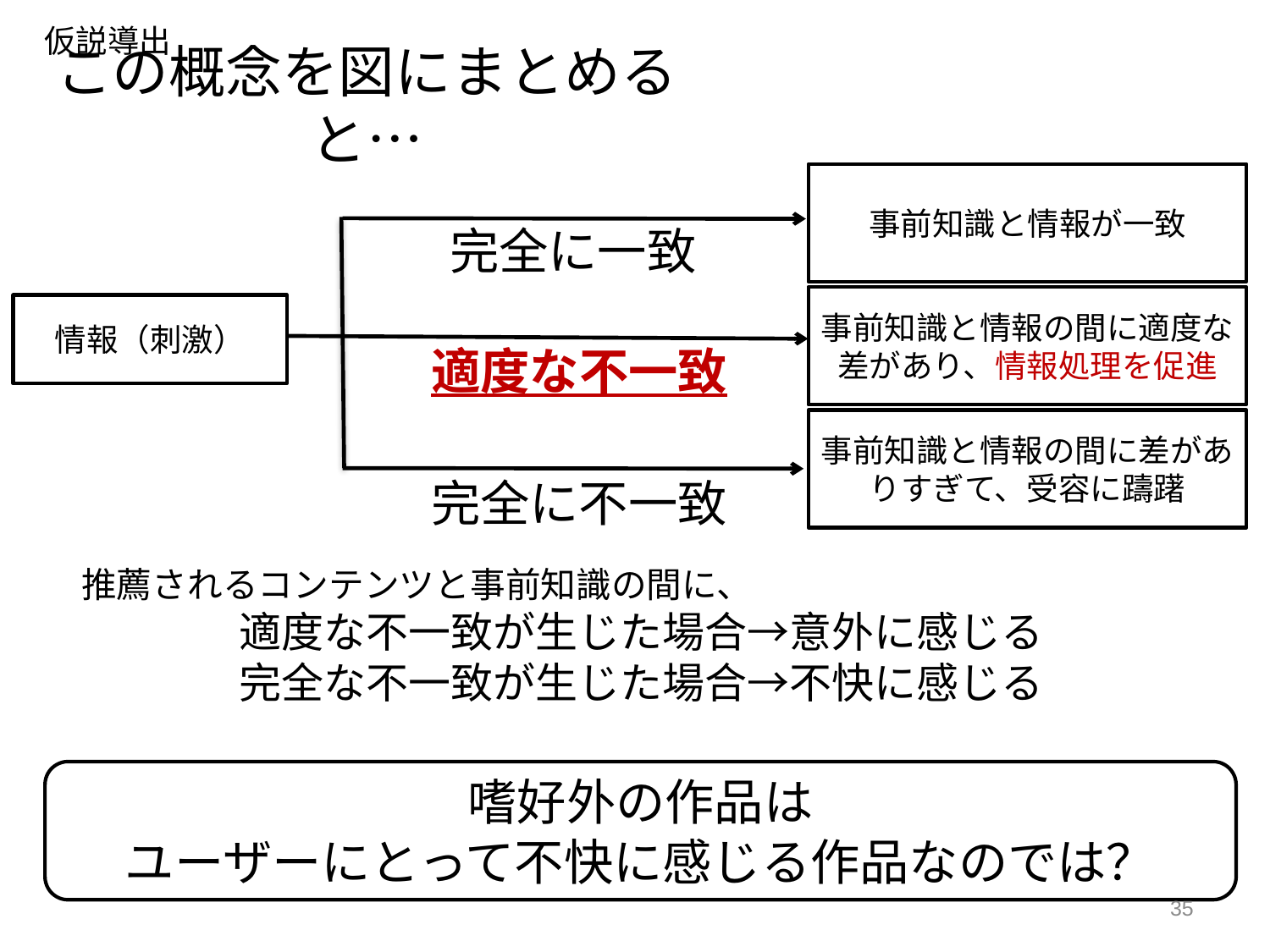

仮説導出
# この概念を図にまとめると…
事前知識と情報が一致
完全に一致
事前知識と情報の間に適度な差があり、情報処理を促進
情報（刺激）
適度な不一致
事前知識と情報の間に差がありすぎて、受容に躊躇
完全に不一致
推薦されるコンテンツと事前知識の間に、
適度な不一致が生じた場合→意外に感じる
完全な不一致が生じた場合→不快に感じる
嗜好外の作品は
ユーザーにとって不快に感じる作品なのでは？
35